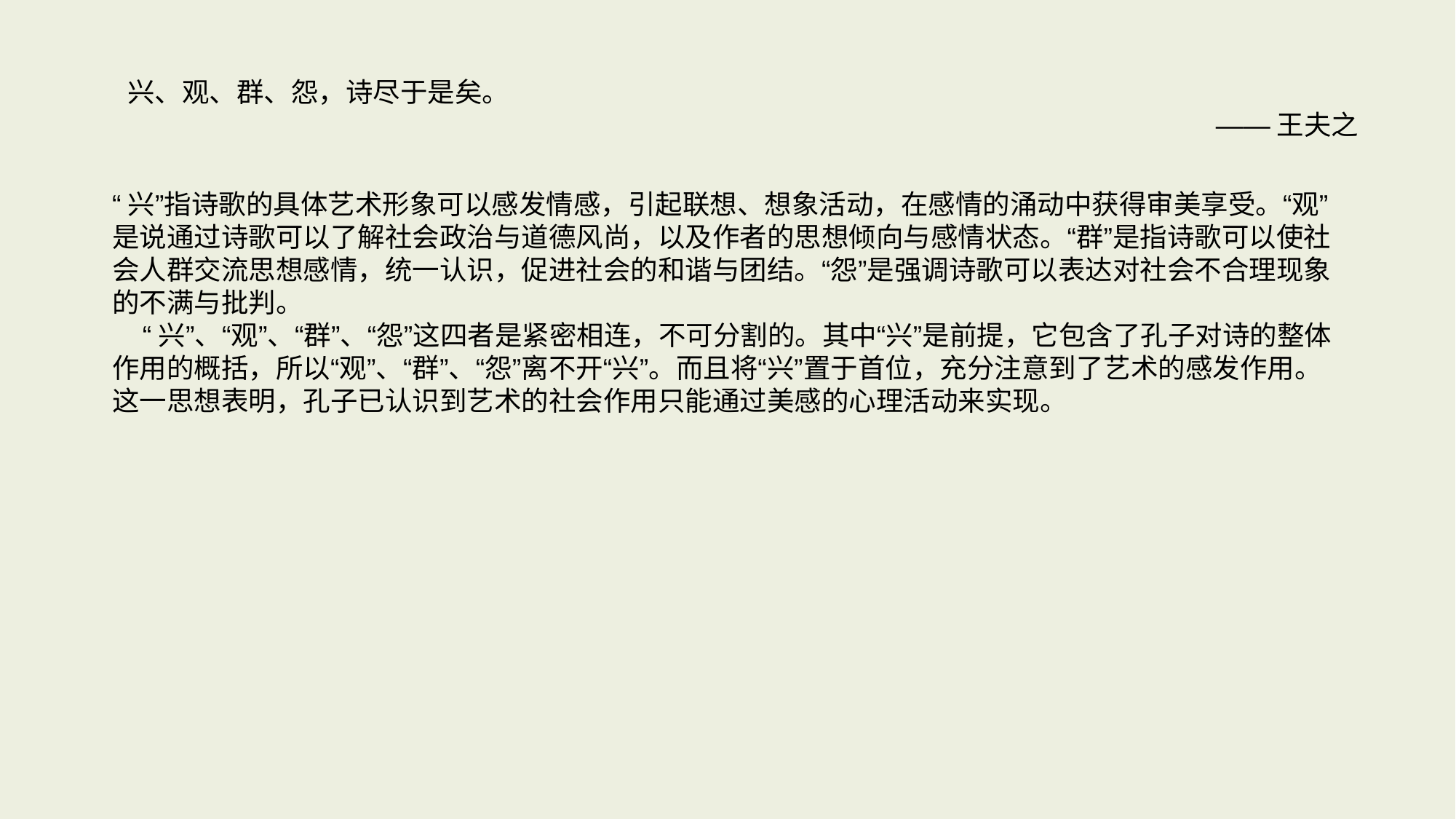

兴、观、群、怨，诗尽于是矣。
——王夫之
“兴”指诗歌的具体艺术形象可以感发情感，引起联想、想象活动，在感情的涌动中获得审美享受。“观”是说通过诗歌可以了解社会政治与道德风尚，以及作者的思想倾向与感情状态。“群”是指诗歌可以使社会人群交流思想感情，统一认识，促进社会的和谐与团结。“怨”是强调诗歌可以表达对社会不合理现象的不满与批判。
    “兴”、“观”、“群”、“怨”这四者是紧密相连，不可分割的。其中“兴”是前提，它包含了孔子对诗的整体作用的概括，所以“观”、“群”、“怨”离不开“兴”。而且将“兴”置于首位，充分注意到了艺术的感发作用。这一思想表明，孔子已认识到艺术的社会作用只能通过美感的心理活动来实现。